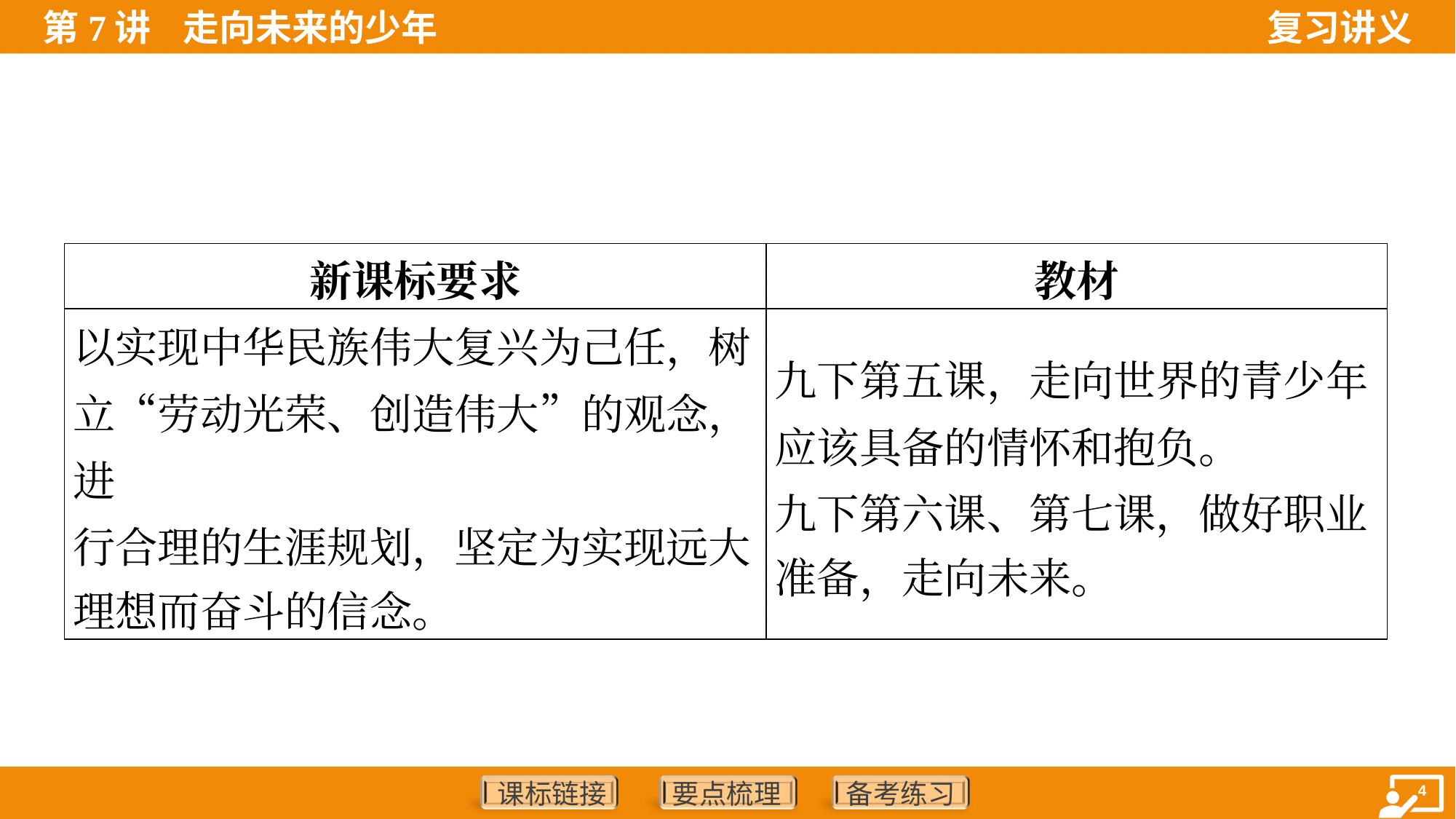

| 新课标要求 | 教材 |
| --- | --- |
| 以实现中华民族伟大复兴为己任，树 立“劳动光荣、创造伟大”的观念，进 行合理的生涯规划，坚定为实现远大 理想而奋斗的信念。 | 九下第五课，走向世界的青少年 应该具备的情怀和抱负。 九下第六课、第七课，做好职业 准备，走向未来。 |